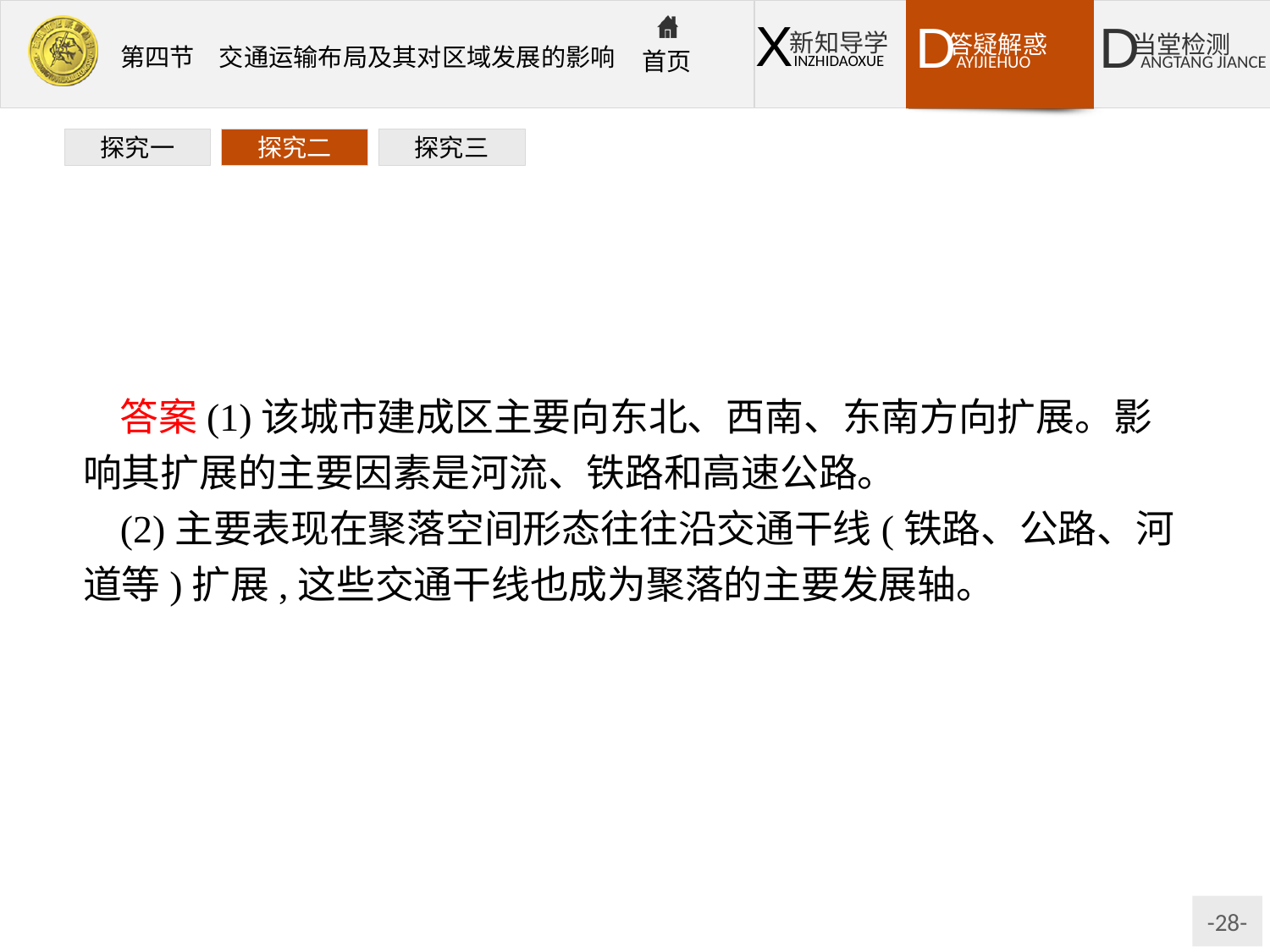

探究一
探究二
探究三
答案(1)该城市建成区主要向东北、西南、东南方向扩展。影响其扩展的主要因素是河流、铁路和高速公路。
(2)主要表现在聚落空间形态往往沿交通干线(铁路、公路、河道等)扩展,这些交通干线也成为聚落的主要发展轴。